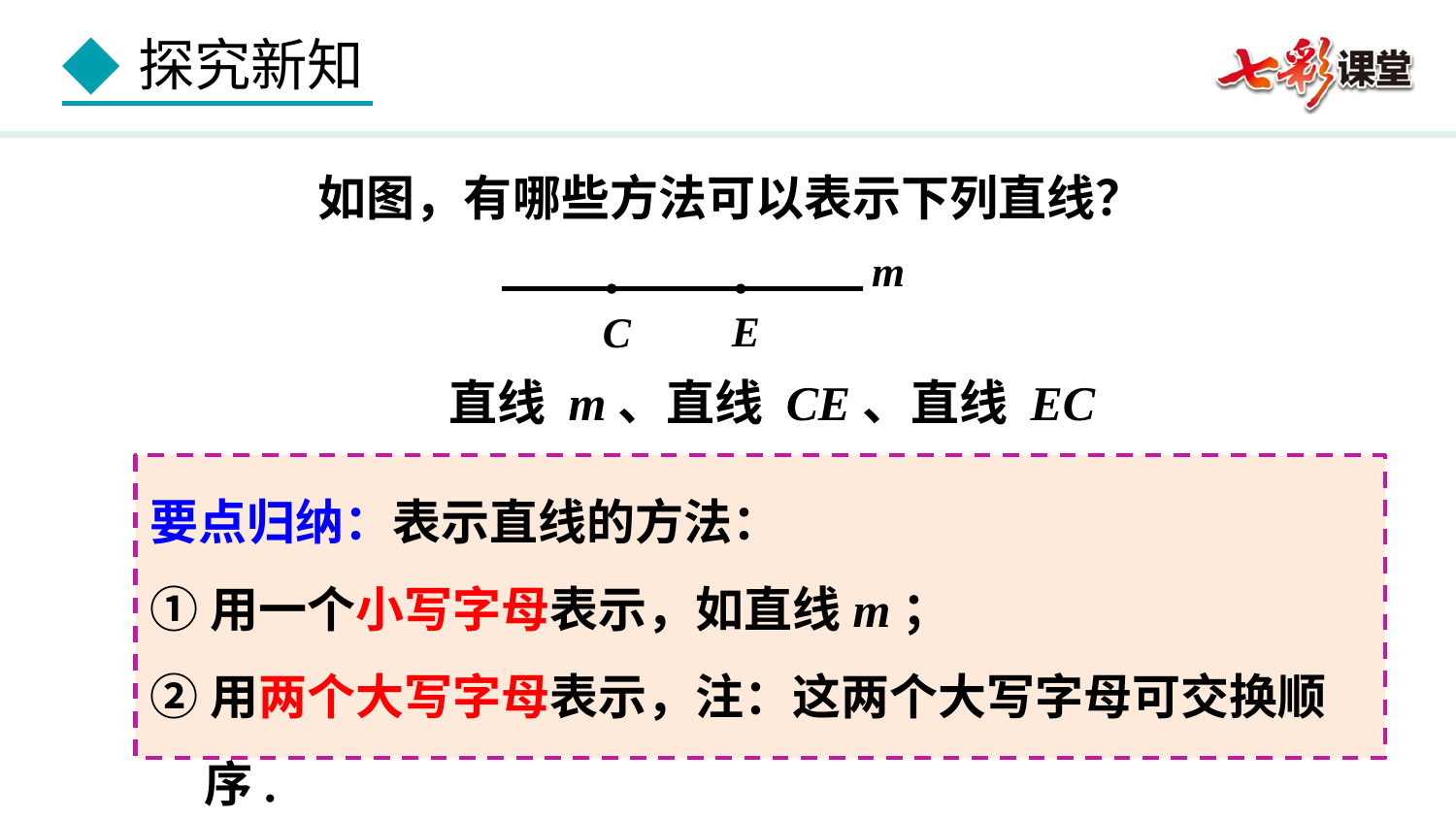

如图，有哪些方法可以表示下列直线？
m

E
C

直线 m、直线 CE、直线 EC
要点归纳：表示直线的方法：
①用一个小写字母表示，如直线m；
②用两个大写字母表示，注：这两个大写字母可交换顺序.